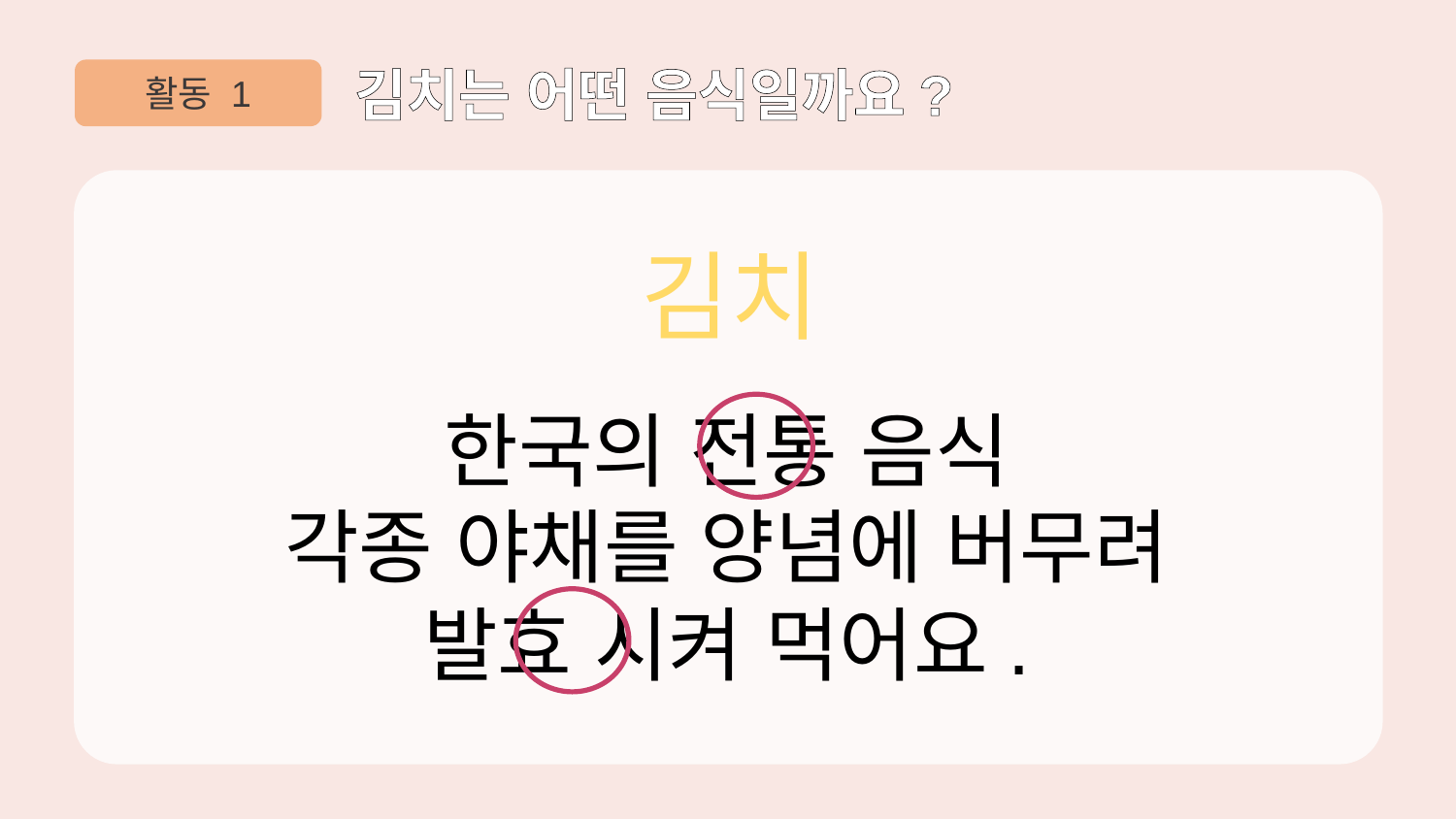

활동 1
김치는 어떤 음식일까요?
김치
한국의 전통 음식
각종 야채를 양념에 버무려
발효 시켜 먹어요.